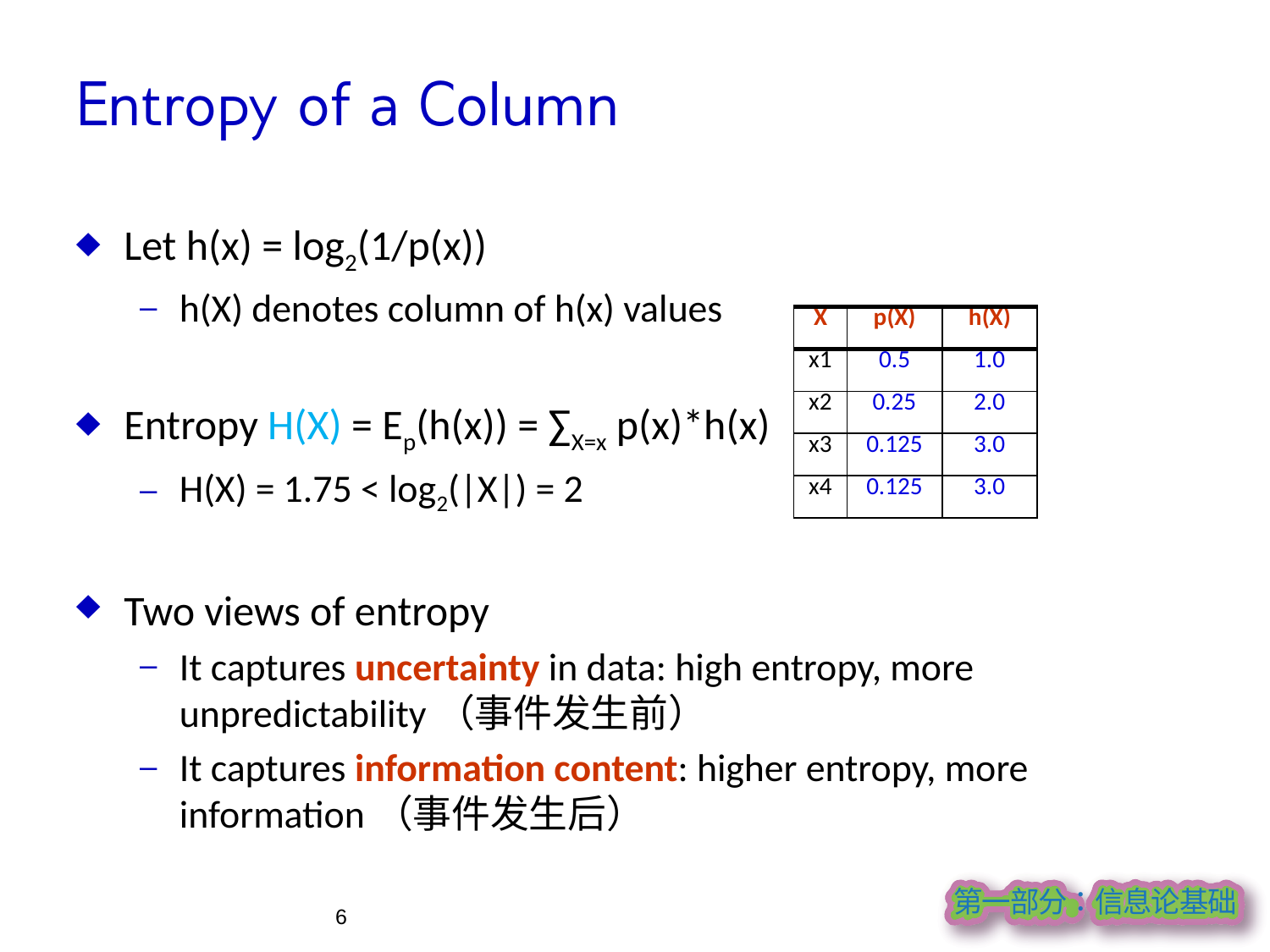

Entropy of a Column
Let h(x) = log2(1/p(x))
h(X) denotes column of h(x) values

Entropy H(X) = Ep(h(x)) = ∑X=x p(x)*h(x)
H(X) = 1.75 < log2(|X|) = 2

Two views of entropy
It captures uncertainty in data: high entropy, more unpredictability（事件发生前）
It captures information content: higher entropy, more information（事件发生后）
| X | p(X) | h(X) |
| --- | --- | --- |
| x1 | 0.5 | 1.0 |
| x2 | 0.25 | 2.0 |
| x3 | 0.125 | 3.0 |
| x4 | 0.125 | 3.0 |
6